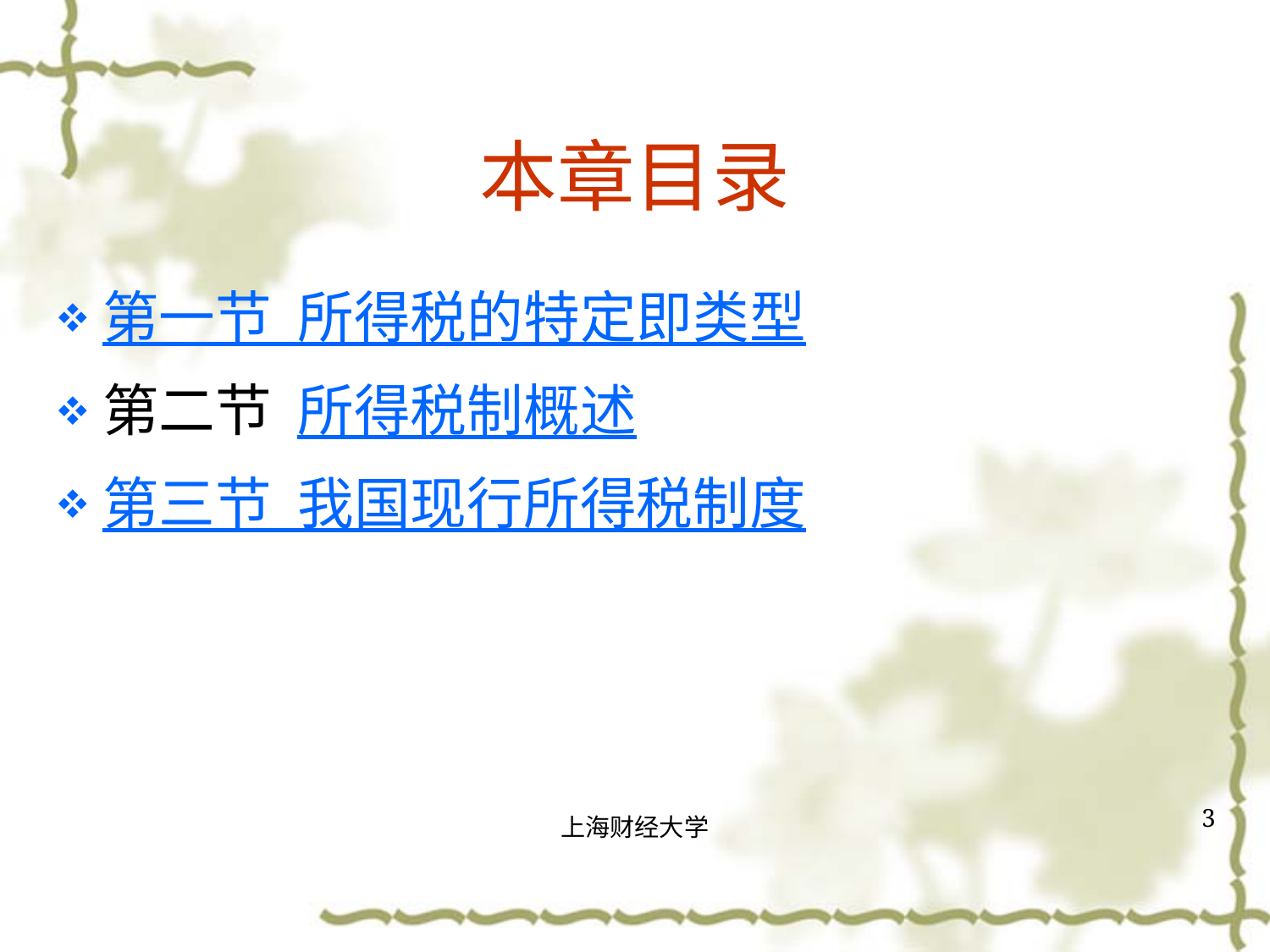

# 本章目录
第一节  所得税的特定即类型
第二节  所得税制概述
第三节  我国现行所得税制度

3
上海财经大学